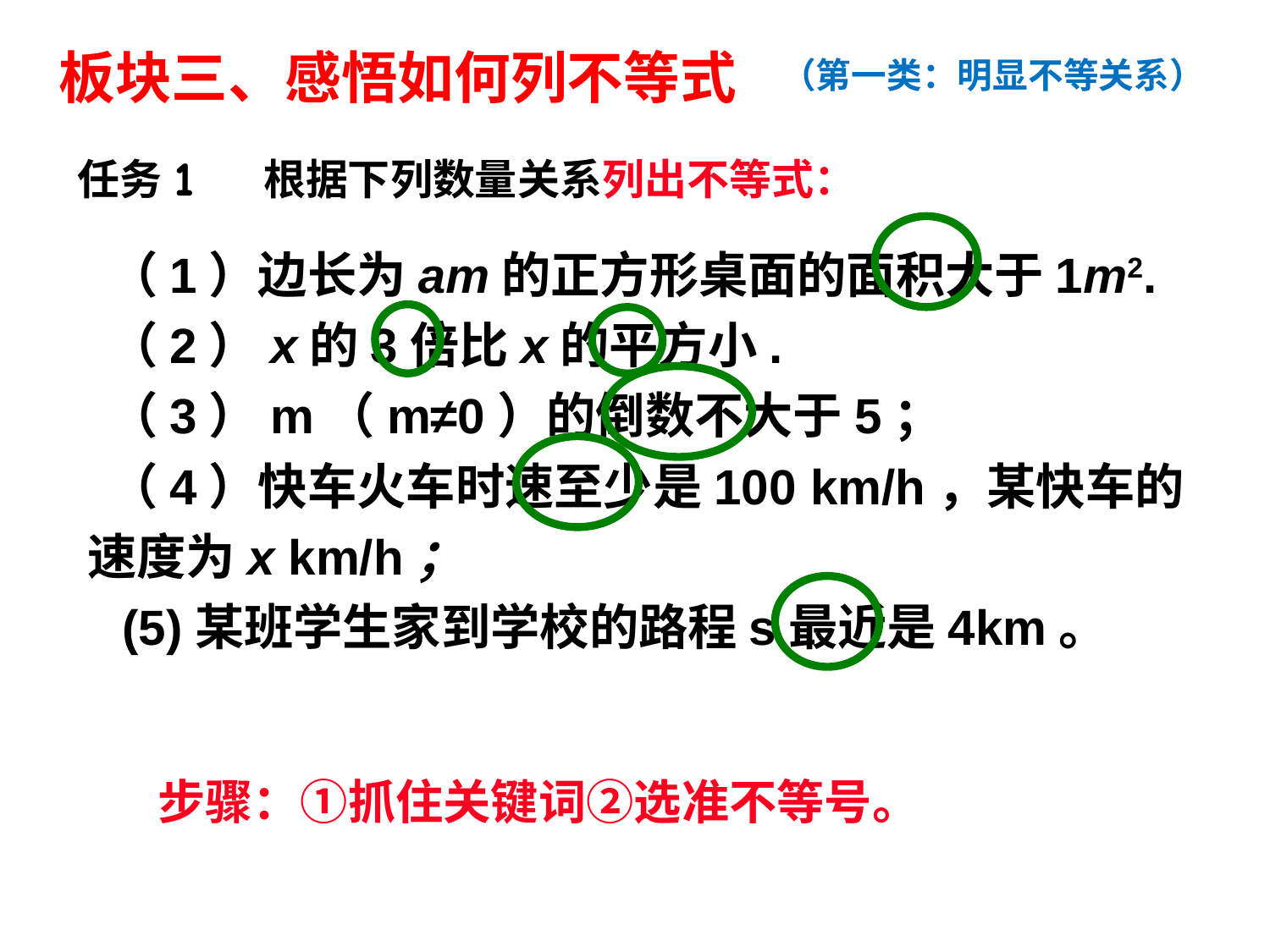

板块三、感悟如何列不等式
（第一类：明显不等关系）
任务1   根据下列数量关系列出不等式：

（1）边长为am的正方形桌面的面积大于1m2.
（2）x的3倍比x的平方小.
（3）m（m≠0）的倒数不大于5；
（4）快车火车时速至少是100 km/h，某快车的速度为x km/h；
 (5)某班学生家到学校的路程s最近是4km。

步骤：①抓住关键词②选准不等号。